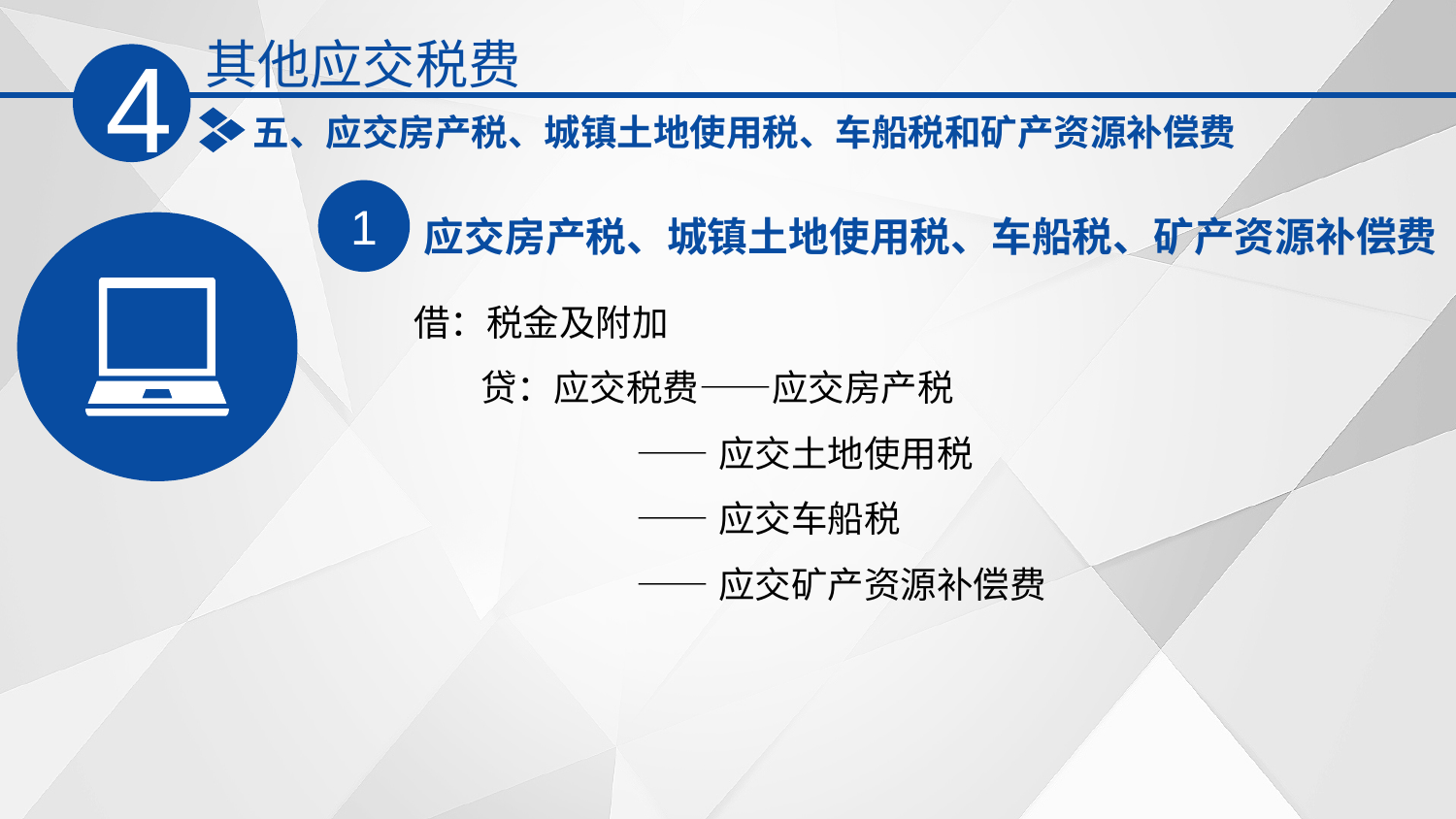

其他应交税费
4

五、应交房产税、城镇土地使用税、车船税和矿产资源补偿费

应交房产税、城镇土地使用税、车船税、矿产资源补偿费
1

借：税金及附加
       贷：应交税费——应交房产税
                           ——应交土地使用税
                           ——应交车船税
                           ——应交矿产资源补偿费